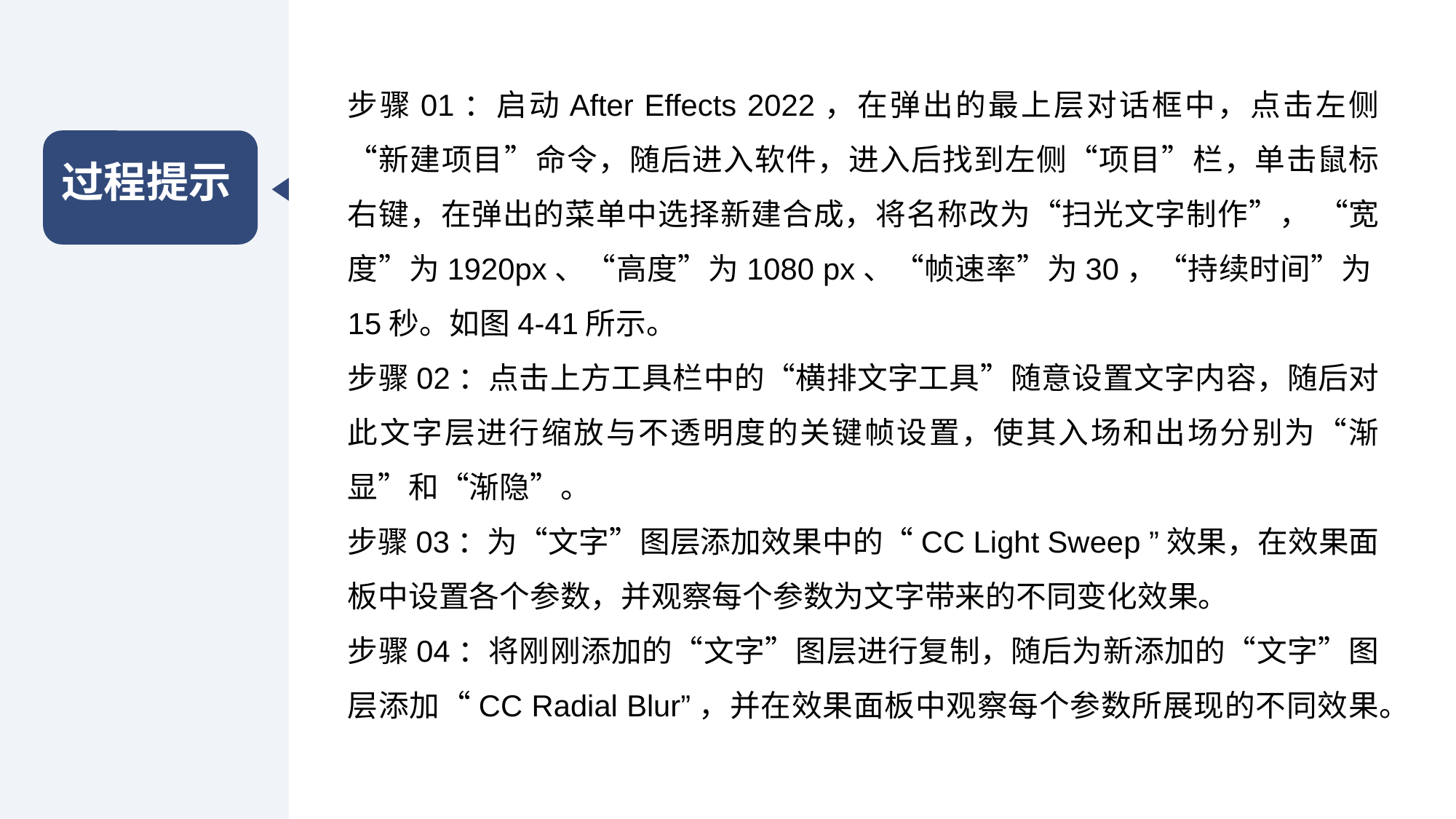

步骤01：启动After Effects 2022，在弹出的最上层对话框中，点击左侧“新建项目”命令，随后进入软件，进入后找到左侧“项目”栏，单击鼠标右键，在弹出的菜单中选择新建合成，将名称改为“扫光文字制作”， “宽度”为1920px、“高度”为1080 px、“帧速率”为30，“持续时间”为15秒。如图4-41所示。
步骤02：点击上方工具栏中的“横排文字工具”随意设置文字内容，随后对此文字层进行缩放与不透明度的关键帧设置，使其入场和出场分别为“渐显”和“渐隐”。
步骤03：为“文字”图层添加效果中的“CC Light Sweep ”效果，在效果面板中设置各个参数，并观察每个参数为文字带来的不同变化效果。
步骤04：将刚刚添加的“文字”图层进行复制，随后为新添加的“文字”图层添加“CC Radial Blur”，并在效果面板中观察每个参数所展现的不同效果。

过程提示